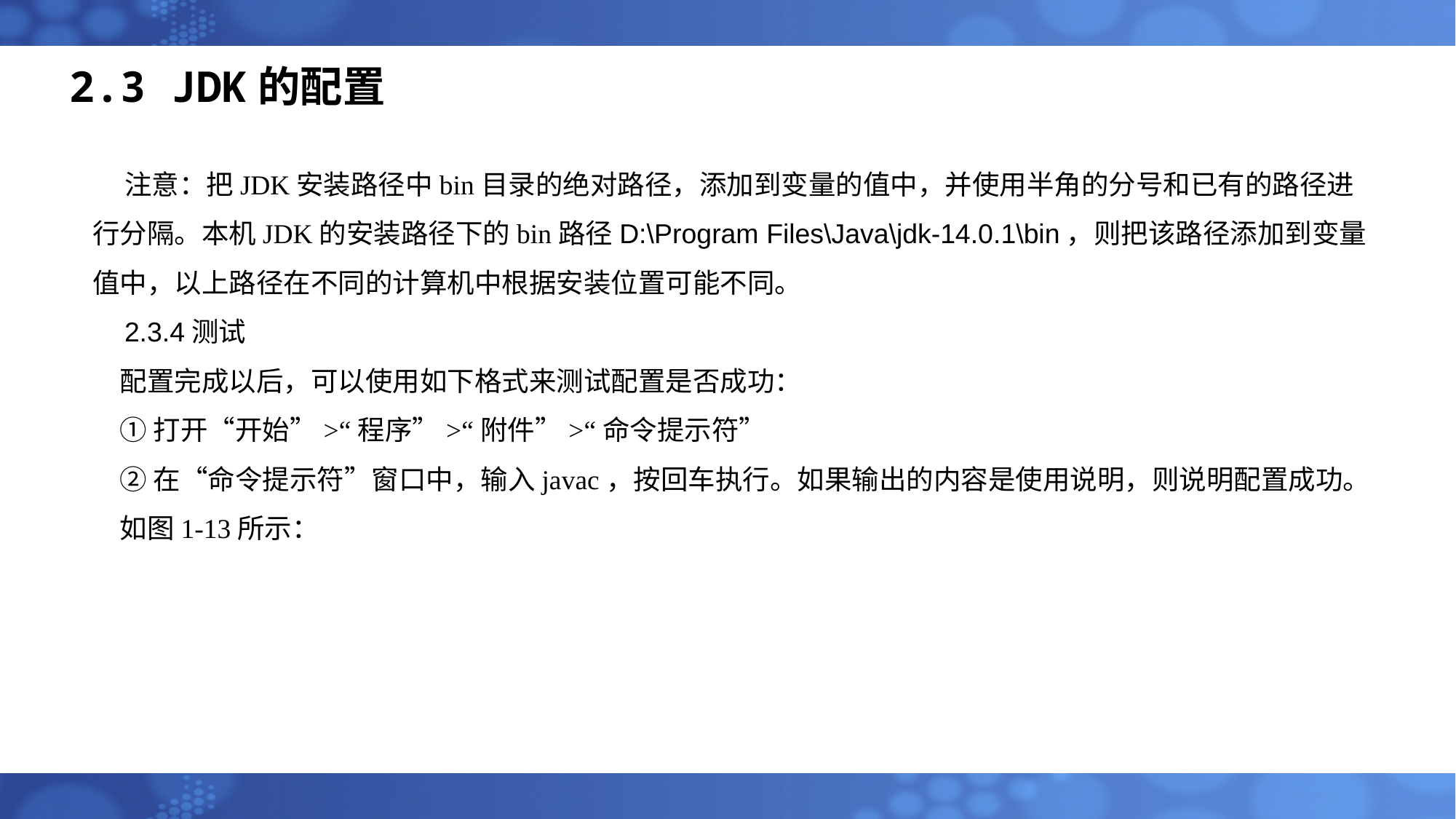

# 2.3 JDK的配置
注意：把JDK安装路径中bin目录的绝对路径，添加到变量的值中，并使用半角的分号和已有的路径进行分隔。本机JDK的安装路径下的bin路径D:\Program Files\Java\jdk-14.0.1\bin，则把该路径添加到变量值中，以上路径在不同的计算机中根据安装位置可能不同。
2.3.4测试
配置完成以后，可以使用如下格式来测试配置是否成功：
① 打开“开始”>“程序”>“附件”>“命令提示符”
② 在“命令提示符”窗口中，输入javac，按回车执行。如果输出的内容是使用说明，则说明配置成功。如图1-13所示：